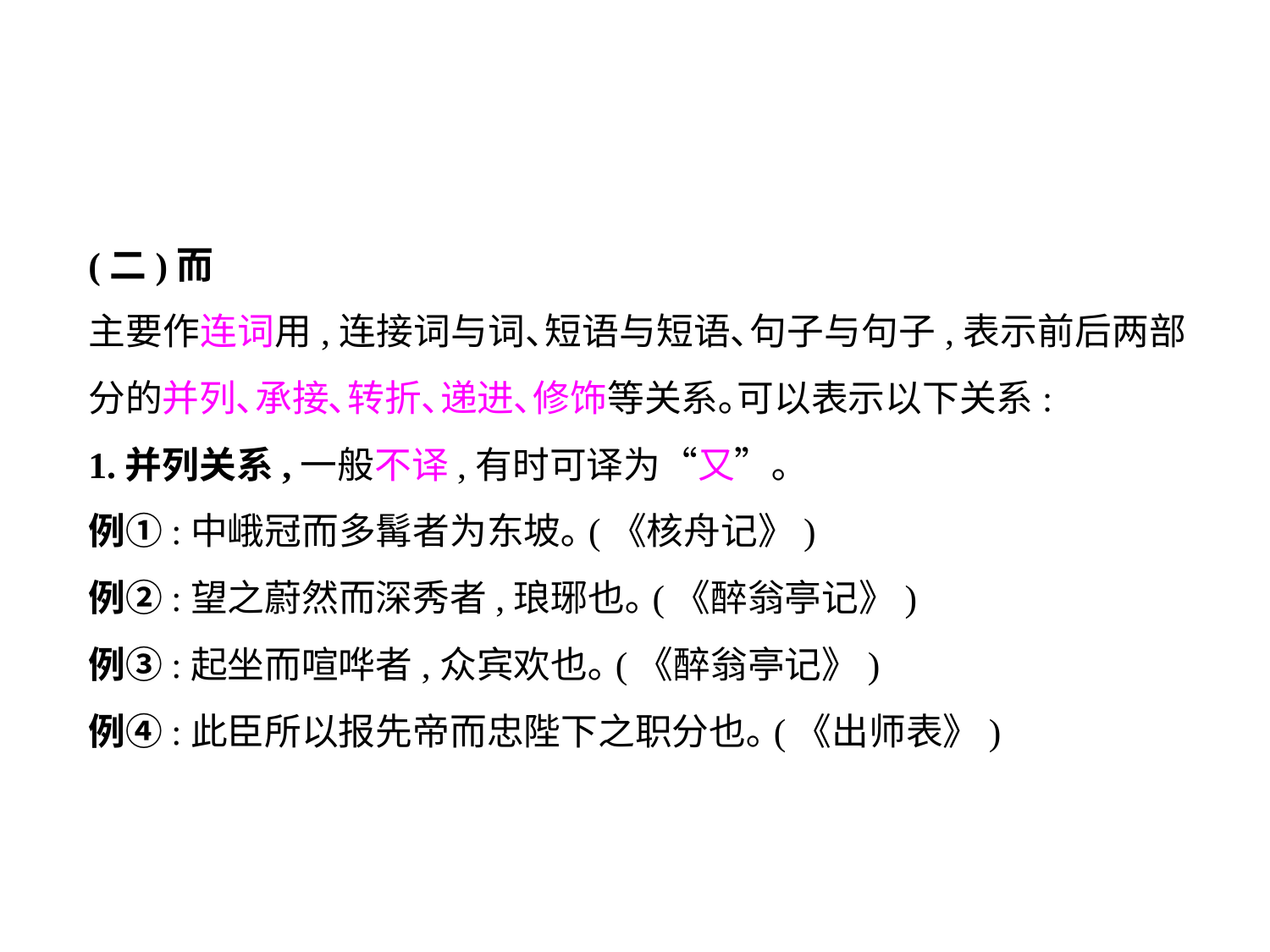

(二)而
主要作连词用,连接词与词､短语与短语､句子与句子,表示前后两部分的并列､承接､转折､递进､修饰等关系｡可以表示以下关系:
1.并列关系,一般不译,有时可译为“又”｡
例①:中峨冠而多髯者为东坡｡(《核舟记》)
例②:望之蔚然而深秀者,琅琊也｡(《醉翁亭记》)
例③:起坐而喧哗者,众宾欢也｡(《醉翁亭记》)
例④:此臣所以报先帝而忠陛下之职分也｡(《出师表》)